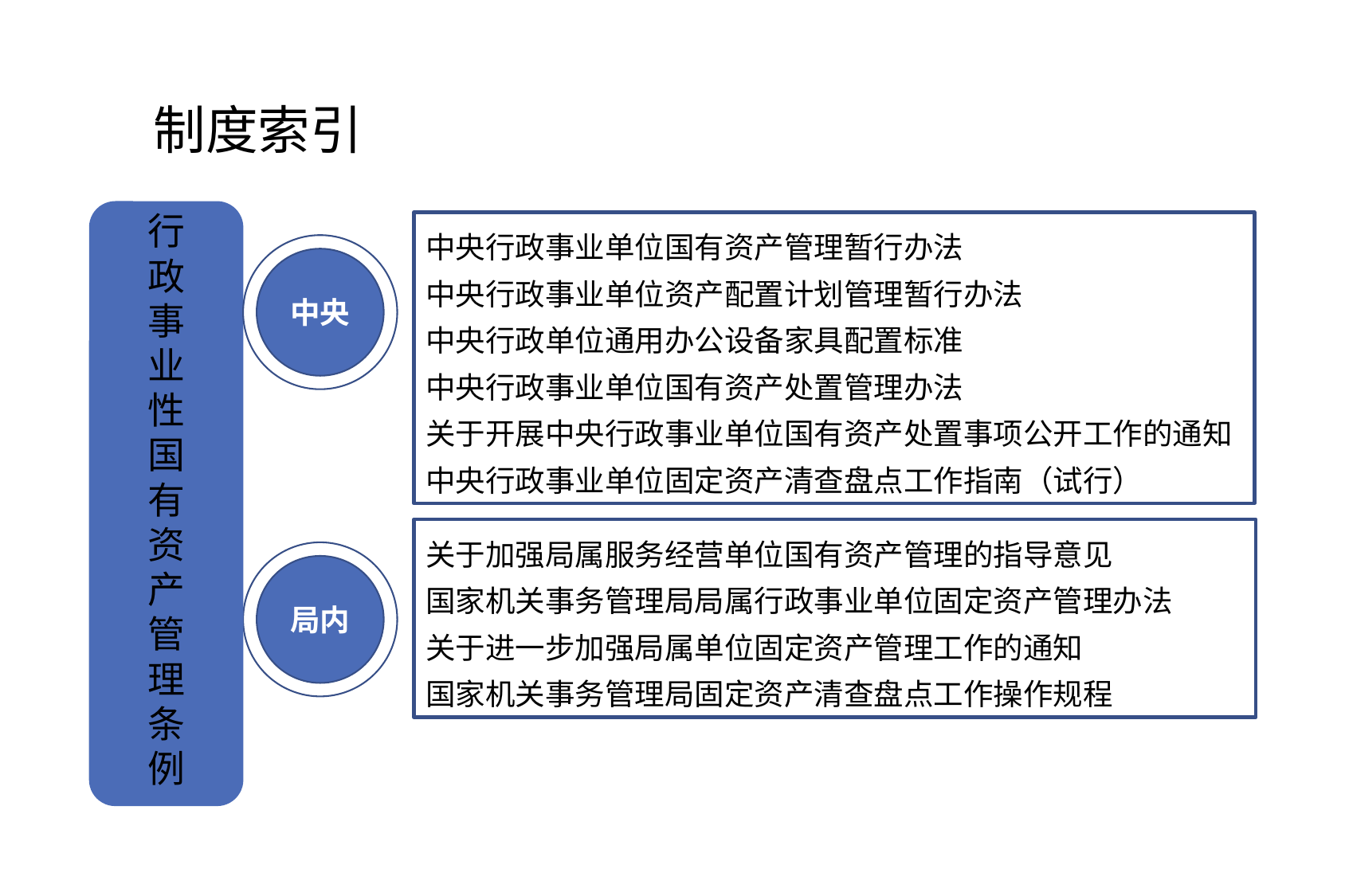

制度索引

行政事业性国有资产管理条例
中央行政事业单位国有资产管理暂行办法
中央行政事业单位资产配置计划管理暂行办法
中央行政单位通用办公设备家具配置标准
中央行政事业单位国有资产处置管理办法
关于开展中央行政事业单位国有资产处置事项公开工作的通知
中央行政事业单位固定资产清查盘点工作指南（试行）

中央
关于加强局属服务经营单位国有资产管理的指导意见
国家机关事务管理局局属行政事业单位固定资产管理办法
关于进一步加强局属单位固定资产管理工作的通知
国家机关事务管理局固定资产清查盘点工作操作规程

局内